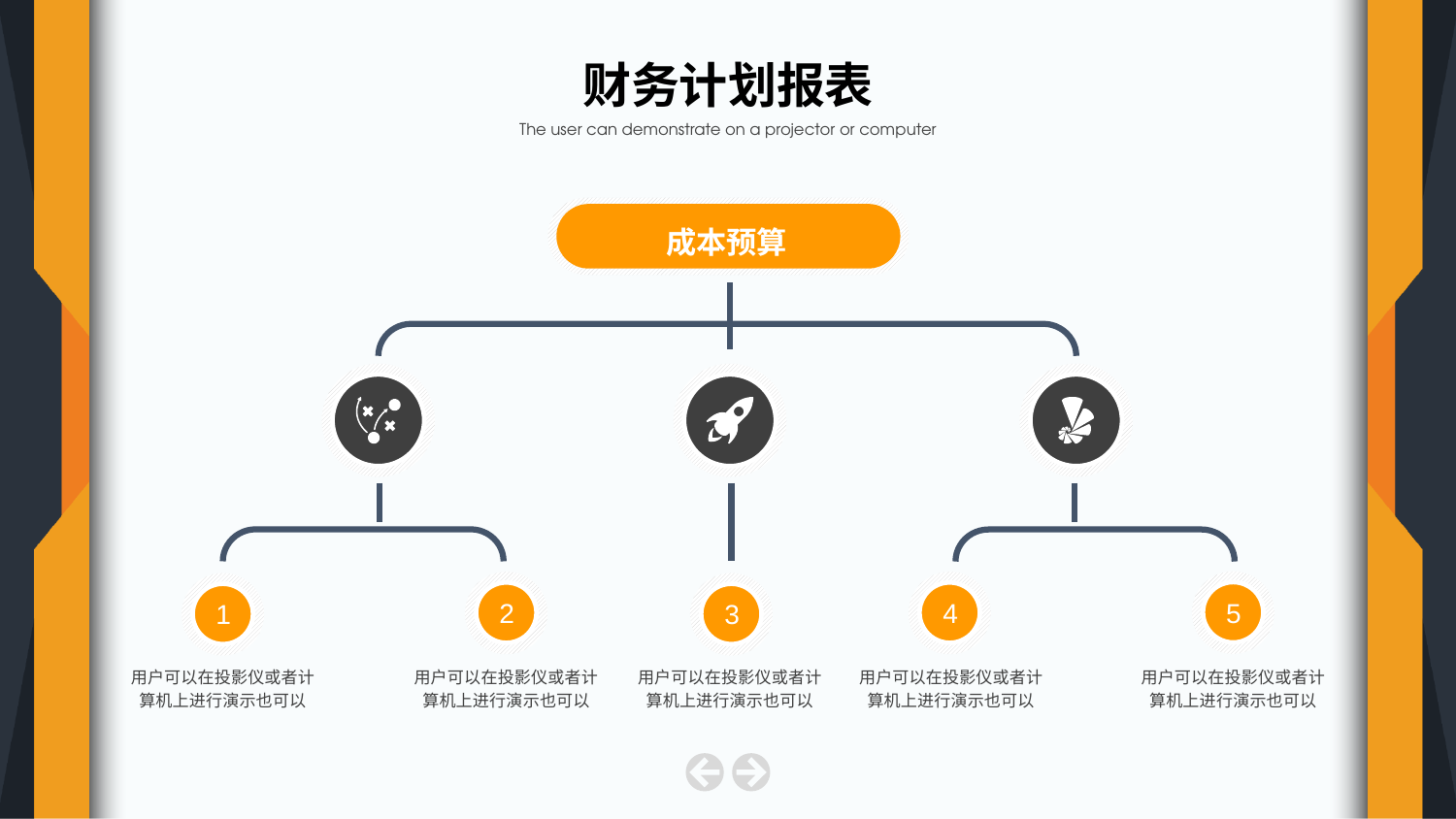

财务计划报表
The user can demonstrate on a projector or computer

成本预算

5
2
4
1
3
用户可以在投影仪或者计算机上进行演示也可以
用户可以在投影仪或者计算机上进行演示也可以
用户可以在投影仪或者计算机上进行演示也可以
用户可以在投影仪或者计算机上进行演示也可以
用户可以在投影仪或者计算机上进行演示也可以